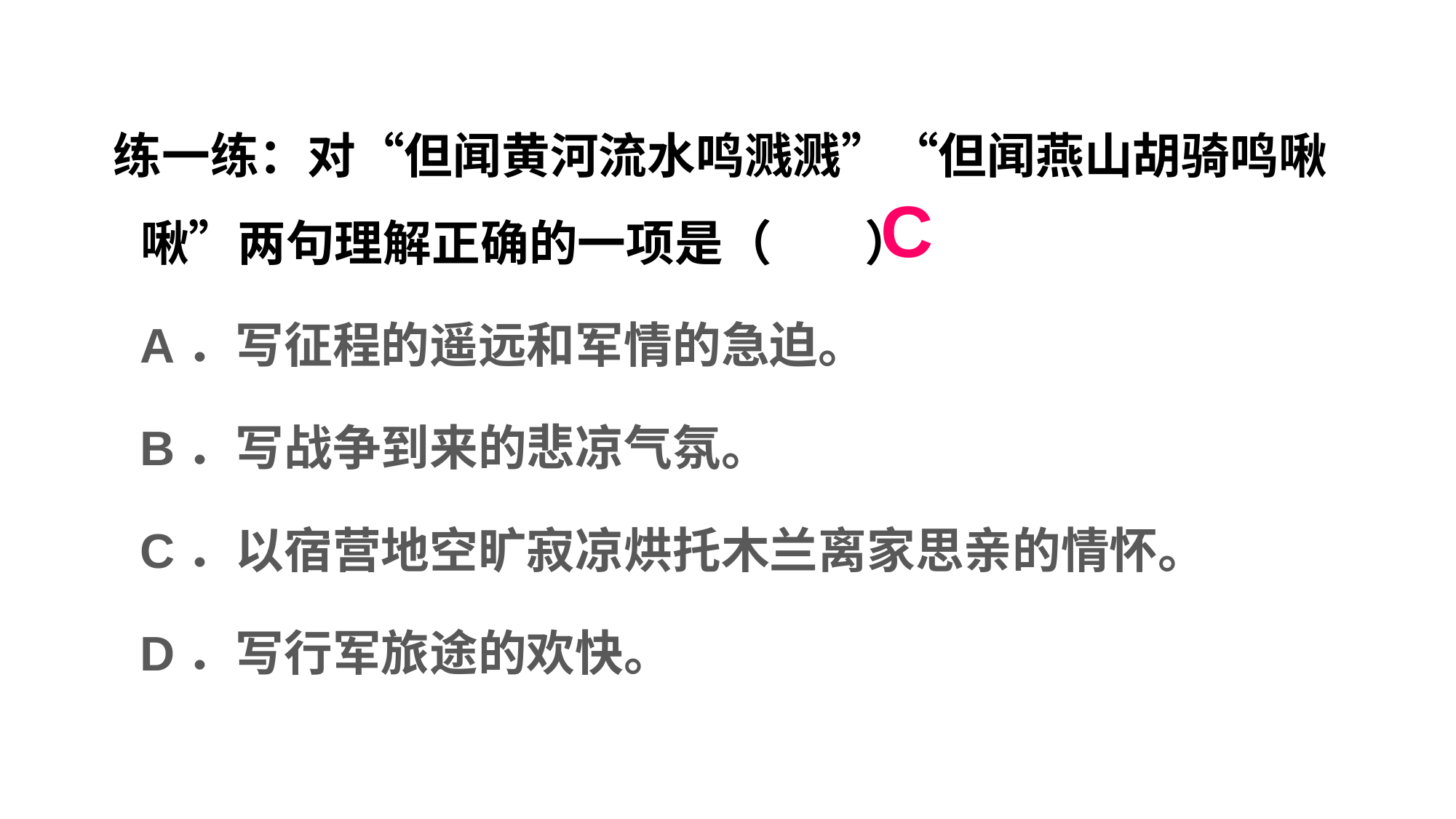

练一练：对“但闻黄河流水鸣溅溅”“但闻燕山胡骑鸣啾啾”两句理解正确的一项是（　    ）
  A．写征程的遥远和军情的急迫。
  B．写战争到来的悲凉气氛。
  C．以宿营地空旷寂凉烘托木兰离家思亲的情怀。
  D．写行军旅途的欢快。
C